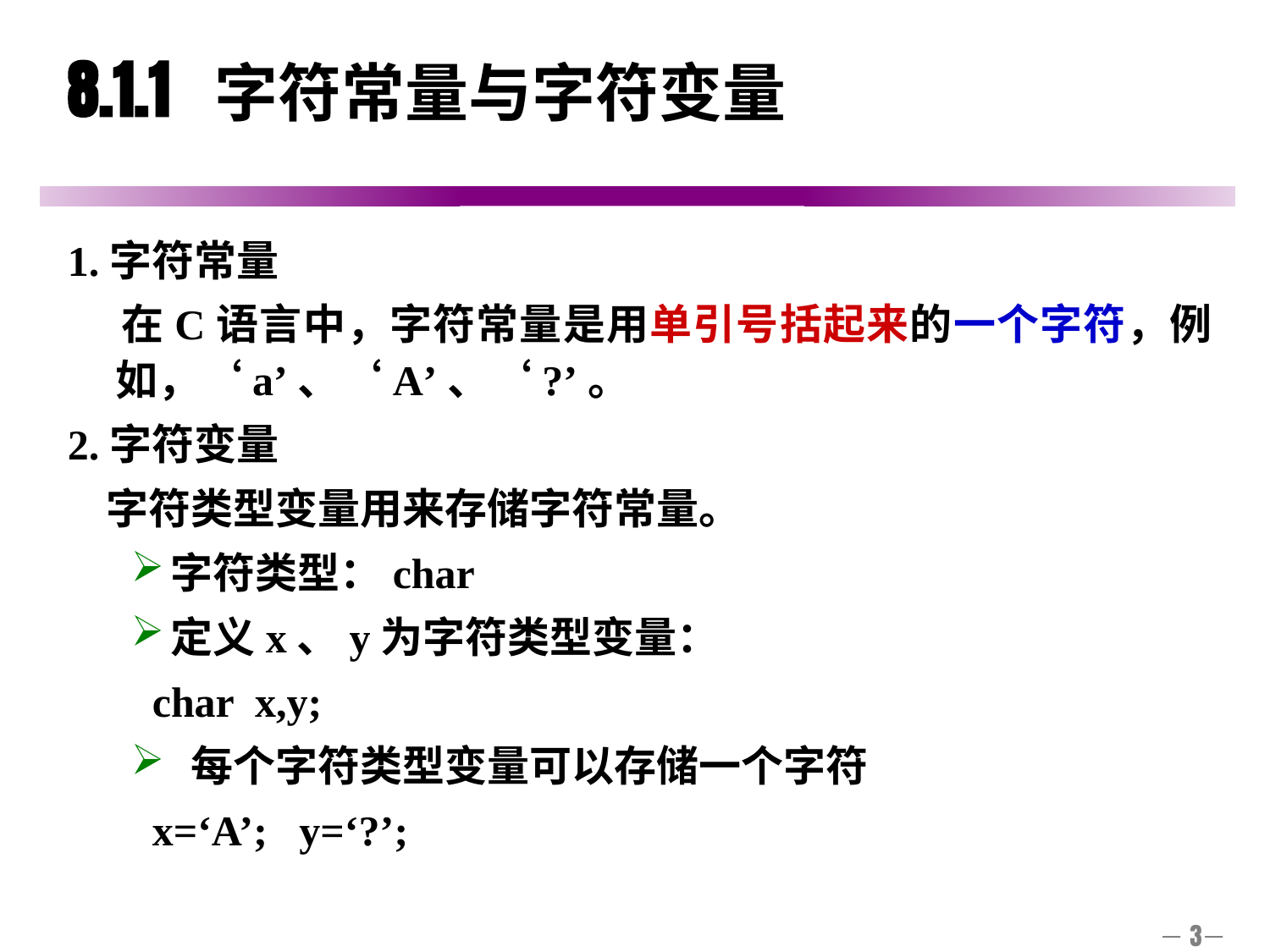

# 8.1.1  字符常量与字符变量
1.字符常量
    在C语言中，字符常量是用单引号括起来的一个字符，例如，‘a’、‘A’、‘?’。
2.字符变量
   字符类型变量用来存储字符常量。
字符类型：char
定义x、y为字符类型变量：
  char  x,y;
 每个字符类型变量可以存储一个字符
  x=‘A’;   y=‘?’;
－3－